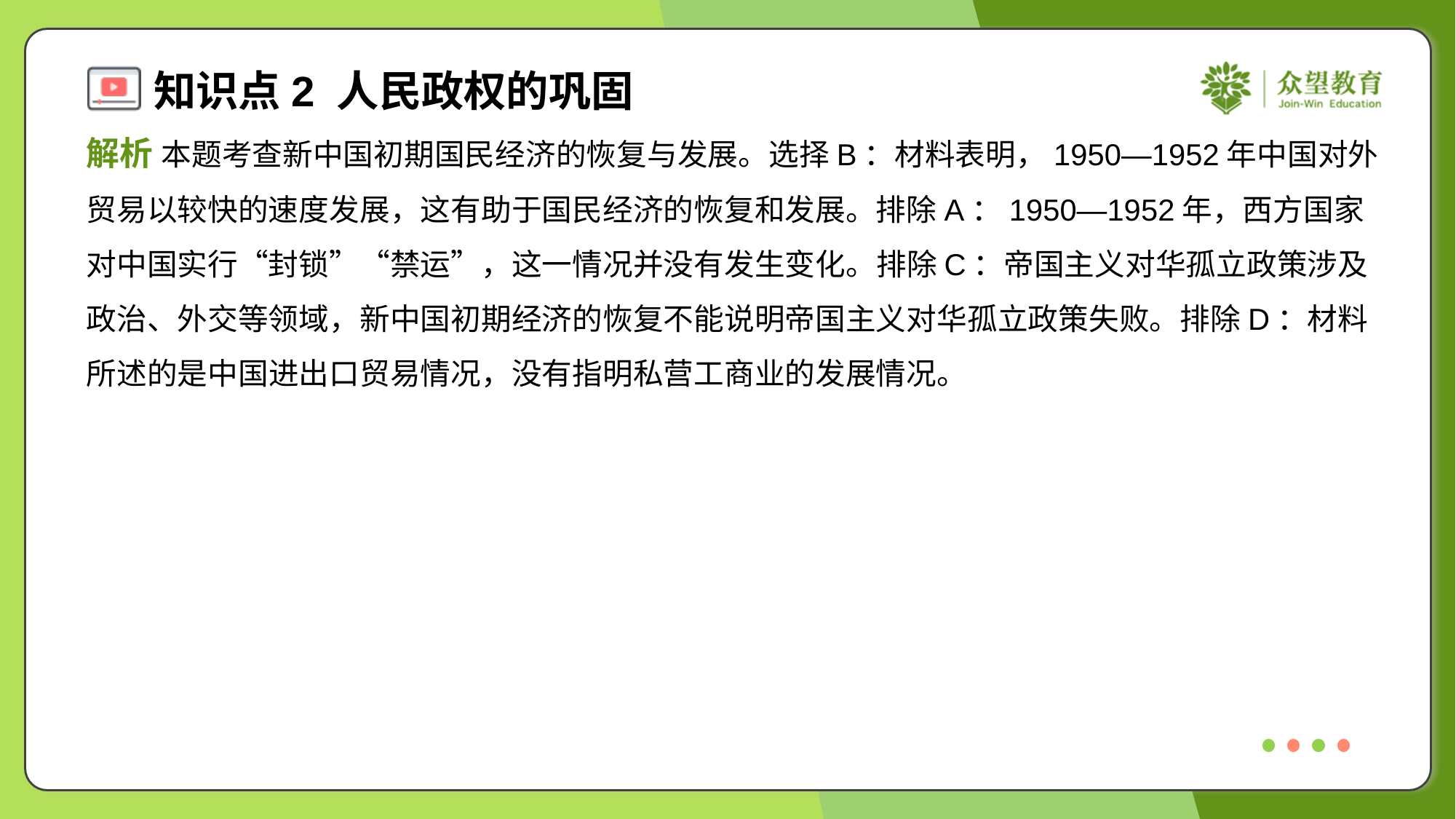

解析 本题考查新中国初期国民经济的恢复与发展。选择B：材料表明，1950—1952年中国对外
贸易以较快的速度发展，这有助于国民经济的恢复和发展。排除A：1950—1952年，西方国家
对中国实行“封锁”“禁运”，这一情况并没有发生变化。排除C：帝国主义对华孤立政策涉及
政治、外交等领域，新中国初期经济的恢复不能说明帝国主义对华孤立政策失败。排除D：材料
所述的是中国进出口贸易情况，没有指明私营工商业的发展情况。